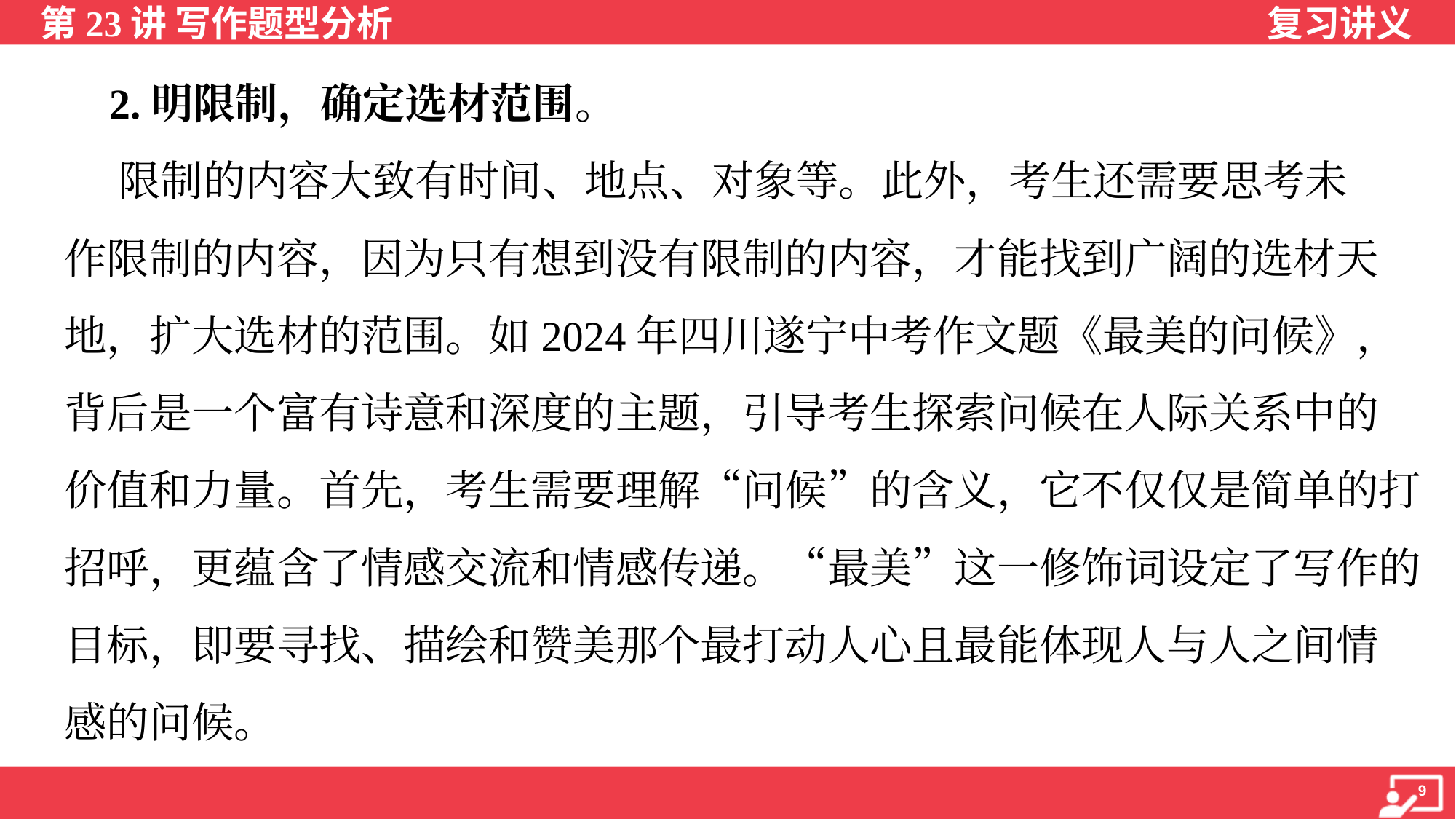

2.明限制，确定选材范围。
    限制的内容大致有时间、地点、对象等。此外，考生还需要思考未
作限制的内容，因为只有想到没有限制的内容，才能找到广阔的选材天
地，扩大选材的范围。如2024年四川遂宁中考作文题《最美的问候》，
背后是一个富有诗意和深度的主题，引导考生探索问候在人际关系中的
价值和力量。首先，考生需要理解“问候”的含义，它不仅仅是简单的打
招呼，更蕴含了情感交流和情感传递。“最美”这一修饰词设定了写作的
目标，即要寻找、描绘和赞美那个最打动人心且最能体现人与人之间情
感的问候。